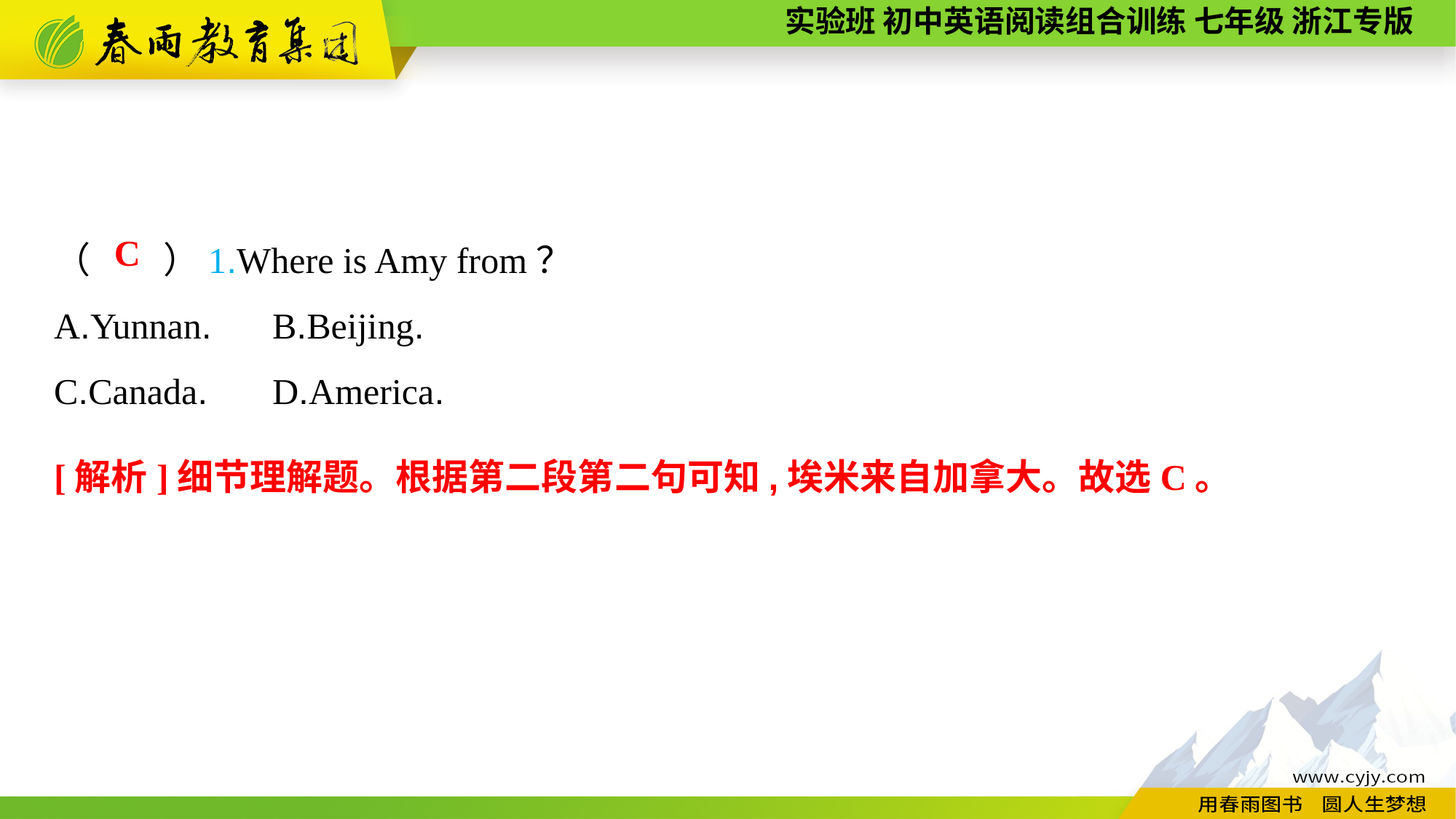

（　　）1.Where is Amy from？
A.Yunnan.	B.Beijing.
C.Canada.	D.America.
C
[解析]细节理解题。根据第二段第二句可知,埃米来自加拿大。故选C。